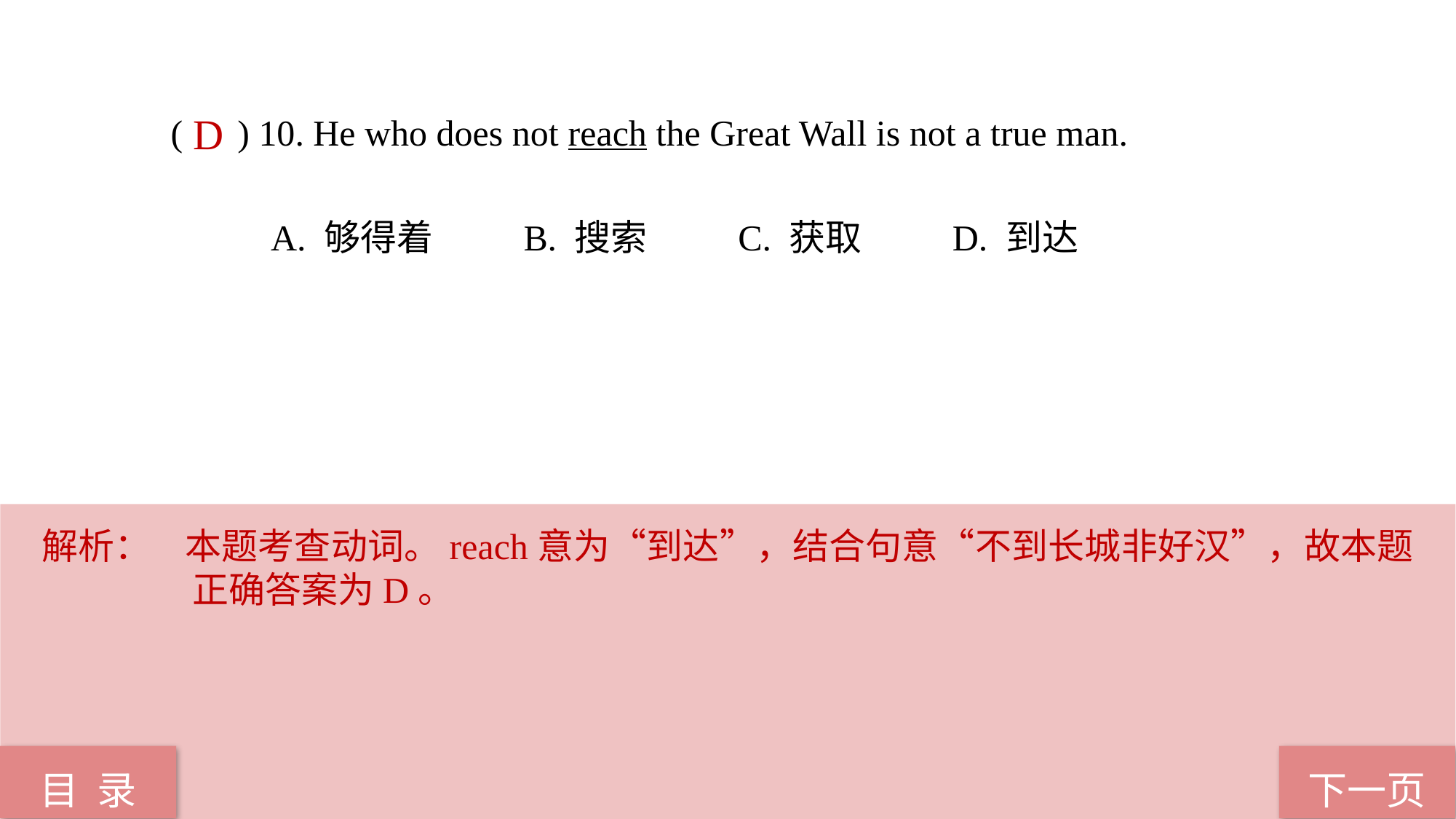

(      ) 10. He who does not reach the Great Wall is not a true man.

           A. 够得着          B. 搜索          C. 获取          D. 到达
D
解析：    本题考查动词。reach意为“到达”，结合句意“不到长城非好汉”，故本题正确答案为D。